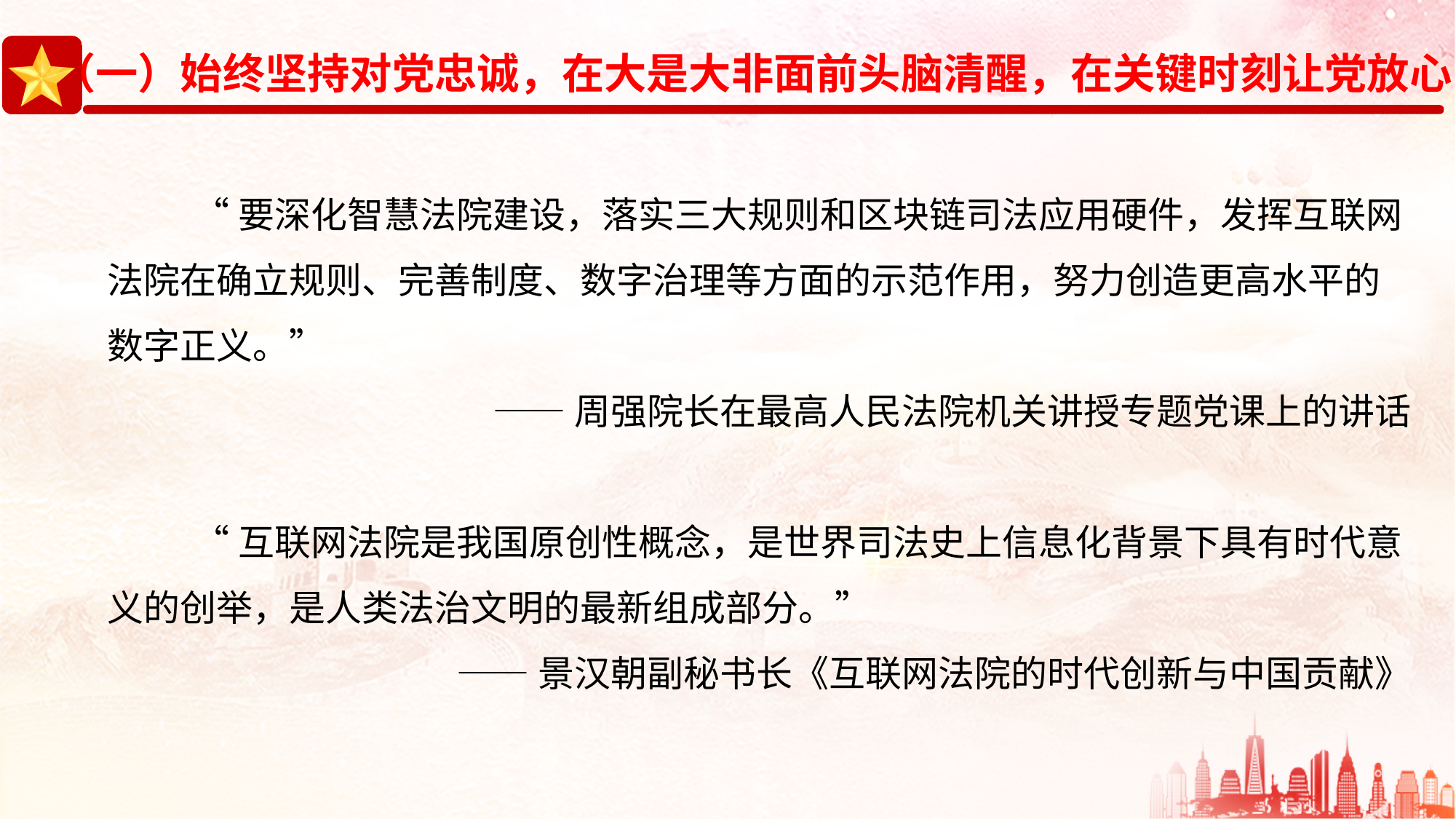

“要深化智慧法院建设，落实三大规则和区块链司法应用硬件，发挥互联网法院在确立规则、完善制度、数字治理等方面的示范作用，努力创造更高水平的数字正义。”
——周强院长在最高人民法院机关讲授专题党课上的讲话

“互联网法院是我国原创性概念，是世界司法史上信息化背景下具有时代意义的创举，是人类法治文明的最新组成部分。”
——景汉朝副秘书长《互联网法院的时代创新与中国贡献》